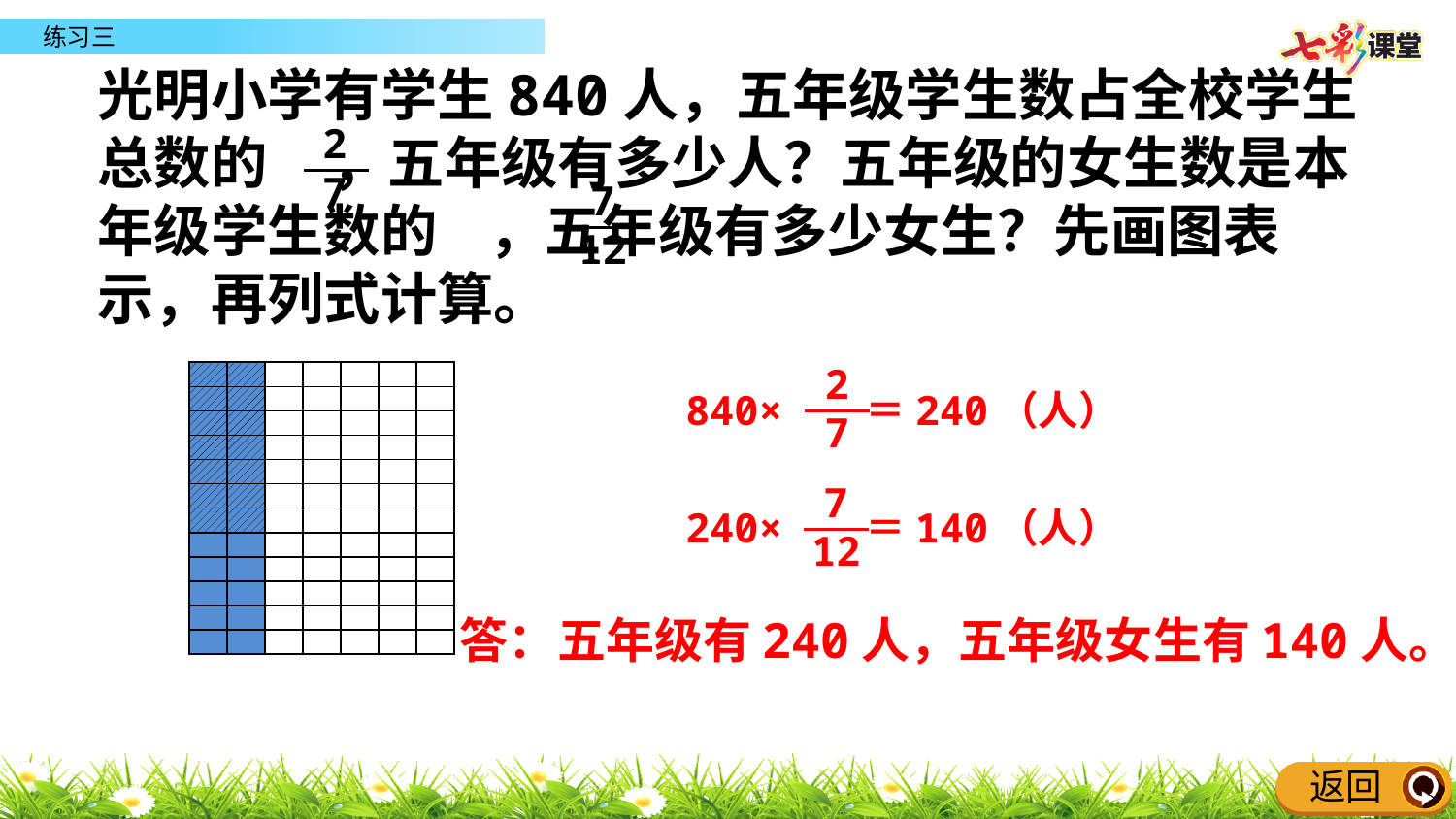

光明小学有学生840人，五年级学生数占全校学生总数的     ，五年级有多少人？五年级的女生数是本年级学生数的    ，五年级有多少女生？先画图表示，再列式计算。

2
7
7
12
2
7
840×   ＝240（人）
|  |  |  |  |  |  |  |
| --- | --- | --- | --- | --- | --- | --- |
|  |  |  |  |  |  |  |
|  |  |  |  |  |  |  |
|  |  |  |  |  |  |  |
|  |  |  |  |  |  |  |
|  |  |  |  |  |  |  |
|  |  |  |  |  |  |  |
|  |  |  |  |  |  |  |
|  |  |  |  |  |  |  |
|  |  |  |  |  |  |  |
|  |  |  |  |  |  |  |
|  |  |  |  |  |  |  |
7
12
240×   ＝140（人）
答：五年级有240人，五年级女生有140人。